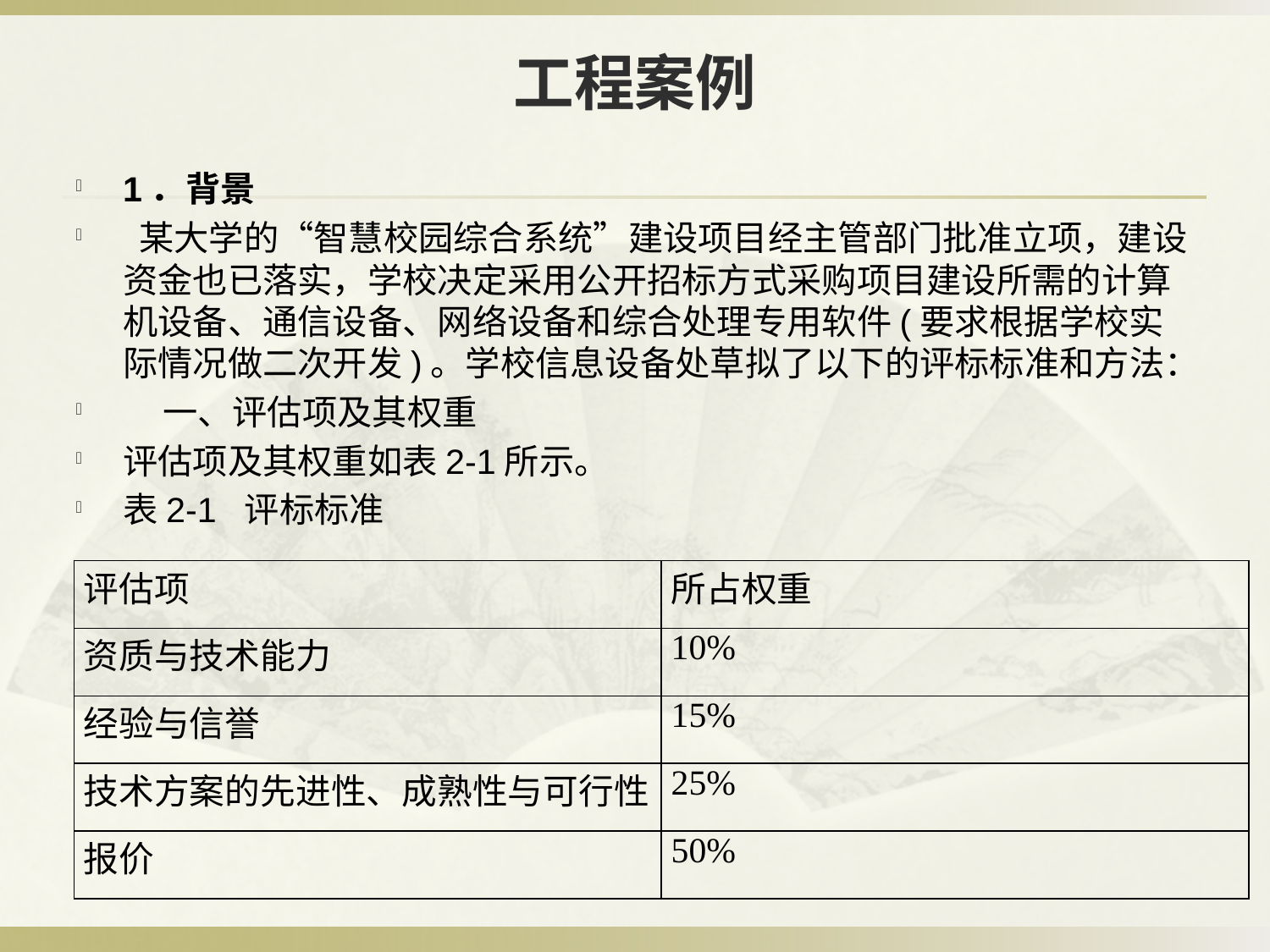

# 工程案例
1．背景
 某大学的“智慧校园综合系统”建设项目经主管部门批准立项，建设资金也已落实，学校决定采用公开招标方式采购项目建设所需的计算机设备、通信设备、网络设备和综合处理专用软件(要求根据学校实际情况做二次开发)。学校信息设备处草拟了以下的评标标准和方法：
    一、评估项及其权重
评估项及其权重如表2-1所示。
表2-1  评标标准
| 评估项 | 所占权重 |
| --- | --- |
| 资质与技术能力 | 10% |
| 经验与信誉 | 15% |
| 技术方案的先进性、成熟性与可行性 | 25% |
| 报价 | 50% |